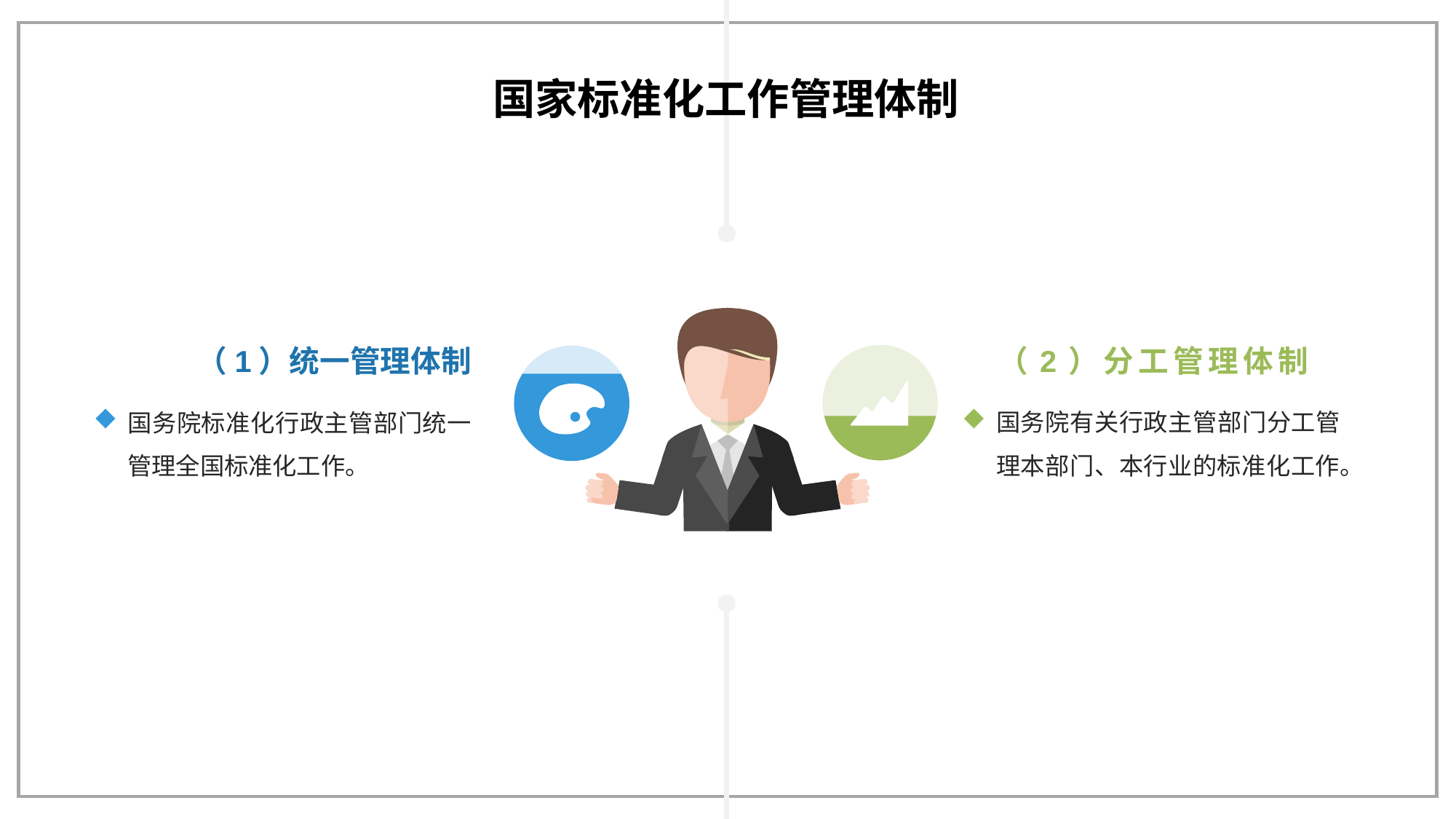

国家标准化工作管理体制

（2）分工管理体制
（1）统一管理体制

国务院有关行政主管部门分工管理本部门、本行业的标准化工作。
国务院标准化行政主管部门统一管理全国标准化工作。